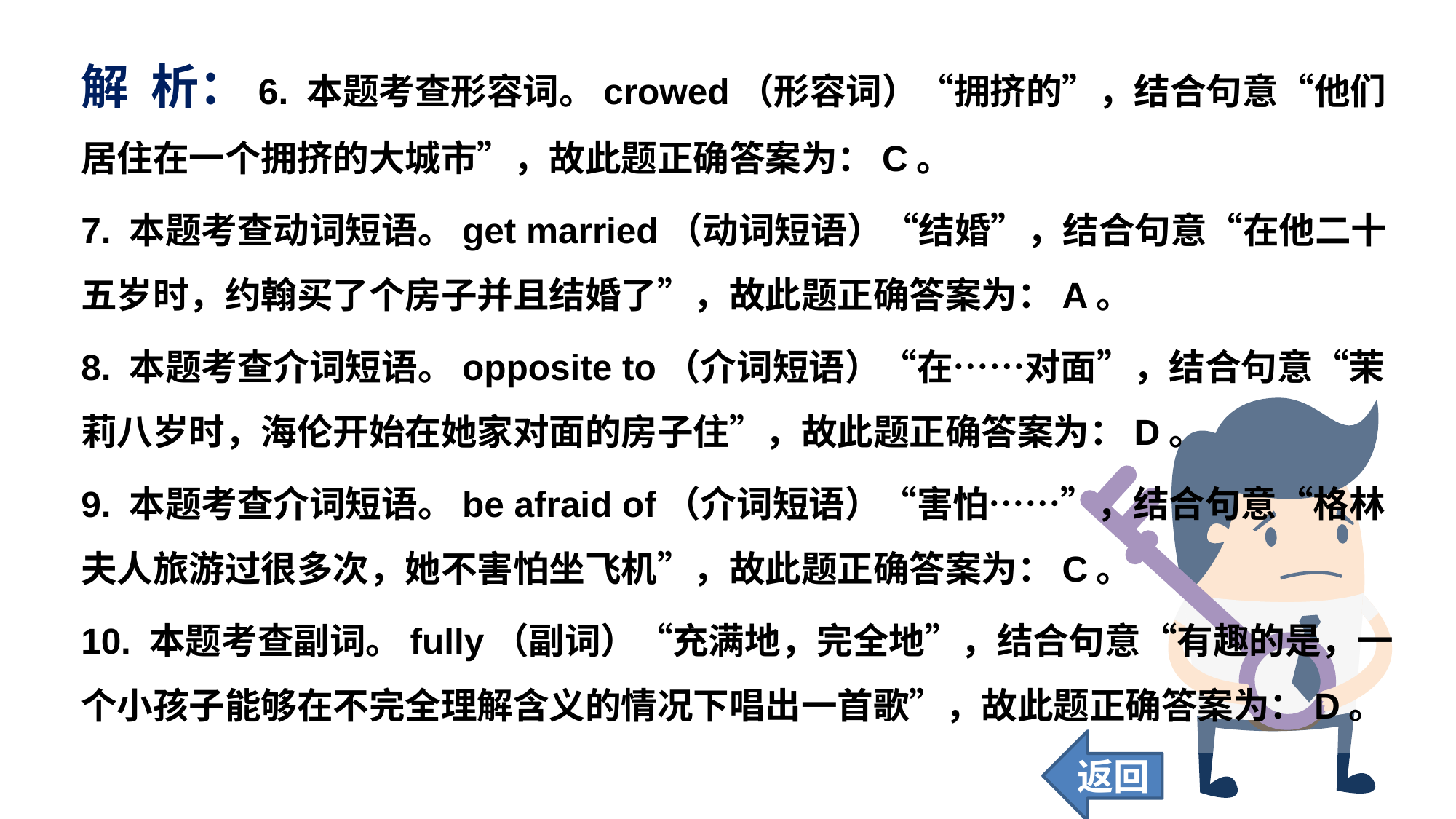

解  析：6. 本题考查形容词。crowed（形容词）“拥挤的”，结合句意“他们居住在一个拥挤的大城市”，故此题正确答案为：C。
7. 本题考查动词短语。get married（动词短语）“结婚”，结合句意“在他二十五岁时，约翰买了个房子并且结婚了”，故此题正确答案为：A。
8. 本题考查介词短语。opposite to（介词短语）“在……对面”，结合句意“茉莉八岁时，海伦开始在她家对面的房子住”，故此题正确答案为：D。
9. 本题考查介词短语。be afraid of（介词短语）“害怕……”，结合句意“格林夫人旅游过很多次，她不害怕坐飞机”，故此题正确答案为：C。
10. 本题考查副词。fully（副词）“充满地，完全地”，结合句意“有趣的是，一个小孩子能够在不完全理解含义的情况下唱出一首歌”，故此题正确答案为：D。

返回
65